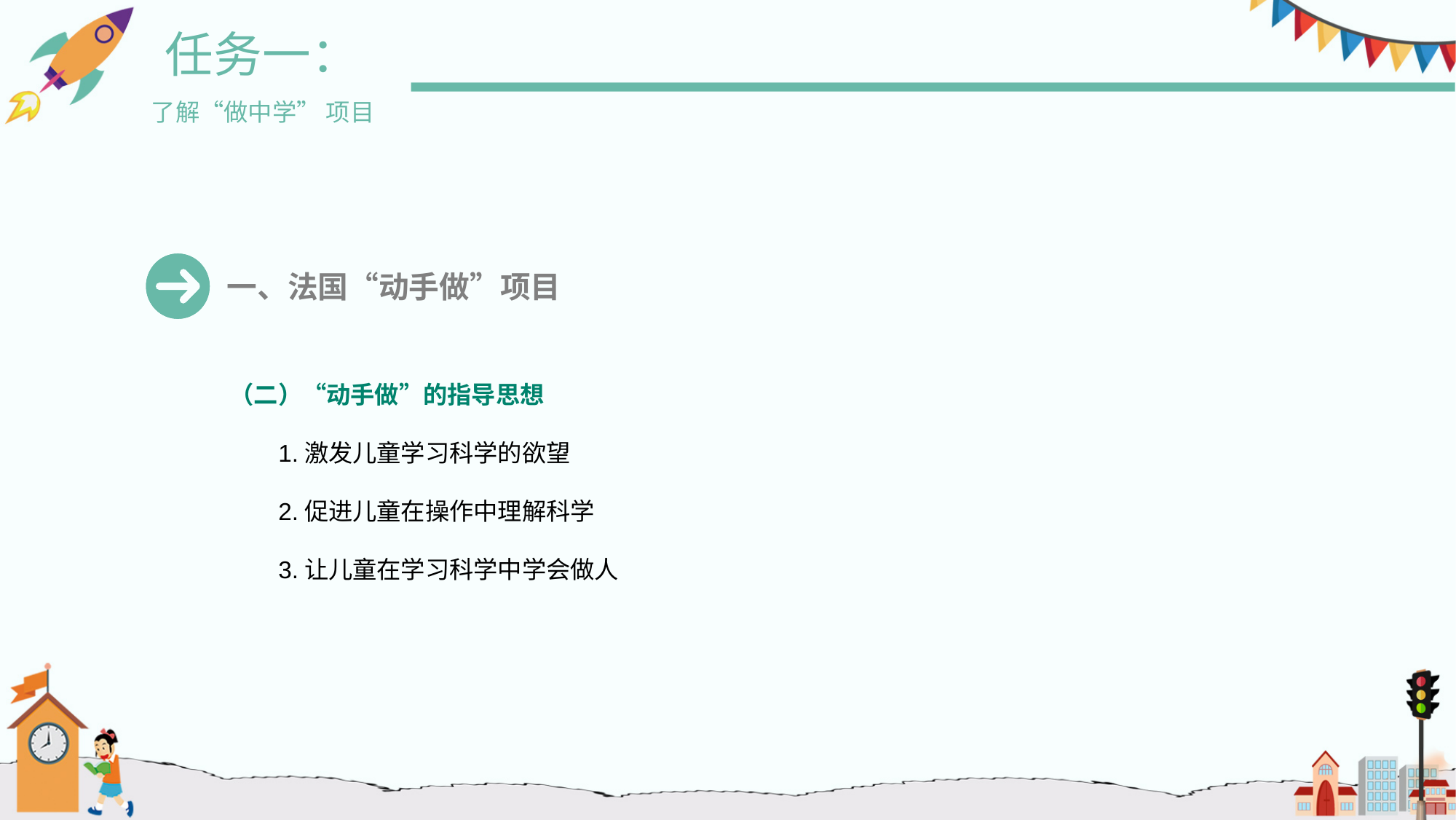

任务一：

了解“做中学” 项目

一、法国“动手做”项目

（二）“动手做”的指导思想
1.激发儿童学习科学的欲望
2.促进儿童在操作中理解科学
3.让儿童在学习科学中学会做人